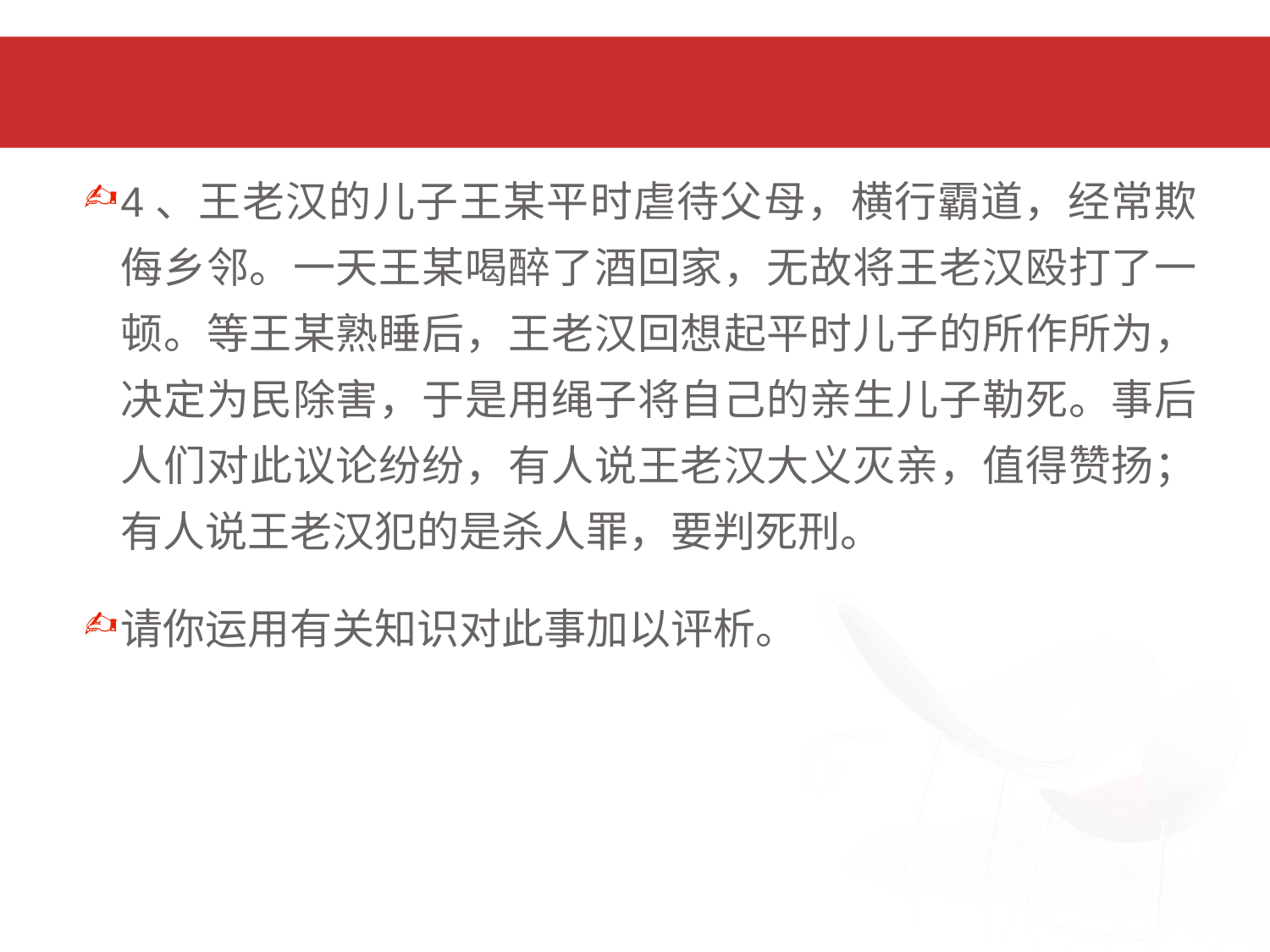

4、王老汉的儿子王某平时虐待父母，横行霸道，经常欺侮乡邻。一天王某喝醉了酒回家，无故将王老汉殴打了一顿。等王某熟睡后，王老汉回想起平时儿子的所作所为，决定为民除害，于是用绳子将自己的亲生儿子勒死。事后人们对此议论纷纷，有人说王老汉大义灭亲，值得赞扬；有人说王老汉犯的是杀人罪，要判死刑。
请你运用有关知识对此事加以评析。